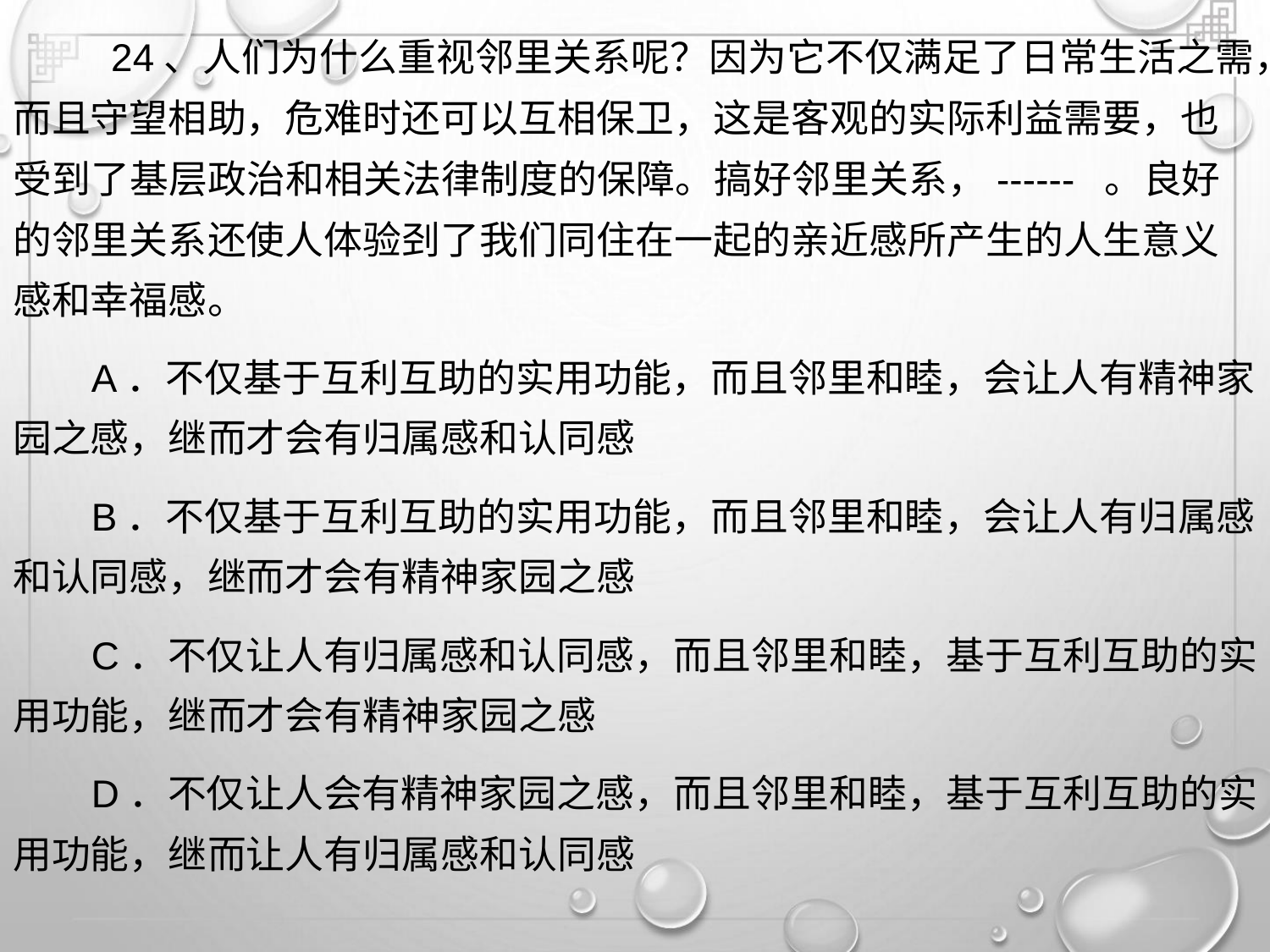

24、人们为什么重视邻里关系呢？因为它不仅满足了日常生活之需，
而且守望相助，危难时还可以互相保卫，这是客观的实际利益需要，也
受到了基层政治和相关法律制度的保障。搞好邻里关系，------ 。良好
的邻里关系还使人体验刭了我们同住在一起的亲近感所产生的人生意义
感和幸福感。
A．不仅基于互利互助的实用功能，而且邻里和睦，会让人有精神家
园之感，继而才会有归属感和认同感
B．不仅基于互利互助的实用功能，而且邻里和睦，会让人有归属感
和认同感，继而才会有精神家园之感
C．不仅让人有归属感和认同感，而且邻里和睦，基于互利互助的实
用功能，继而才会有精神家园之感
D．不仅让人会有精神家园之感，而且邻里和睦，基于互利互助的实
用功能，继而让人有归属感和认同感